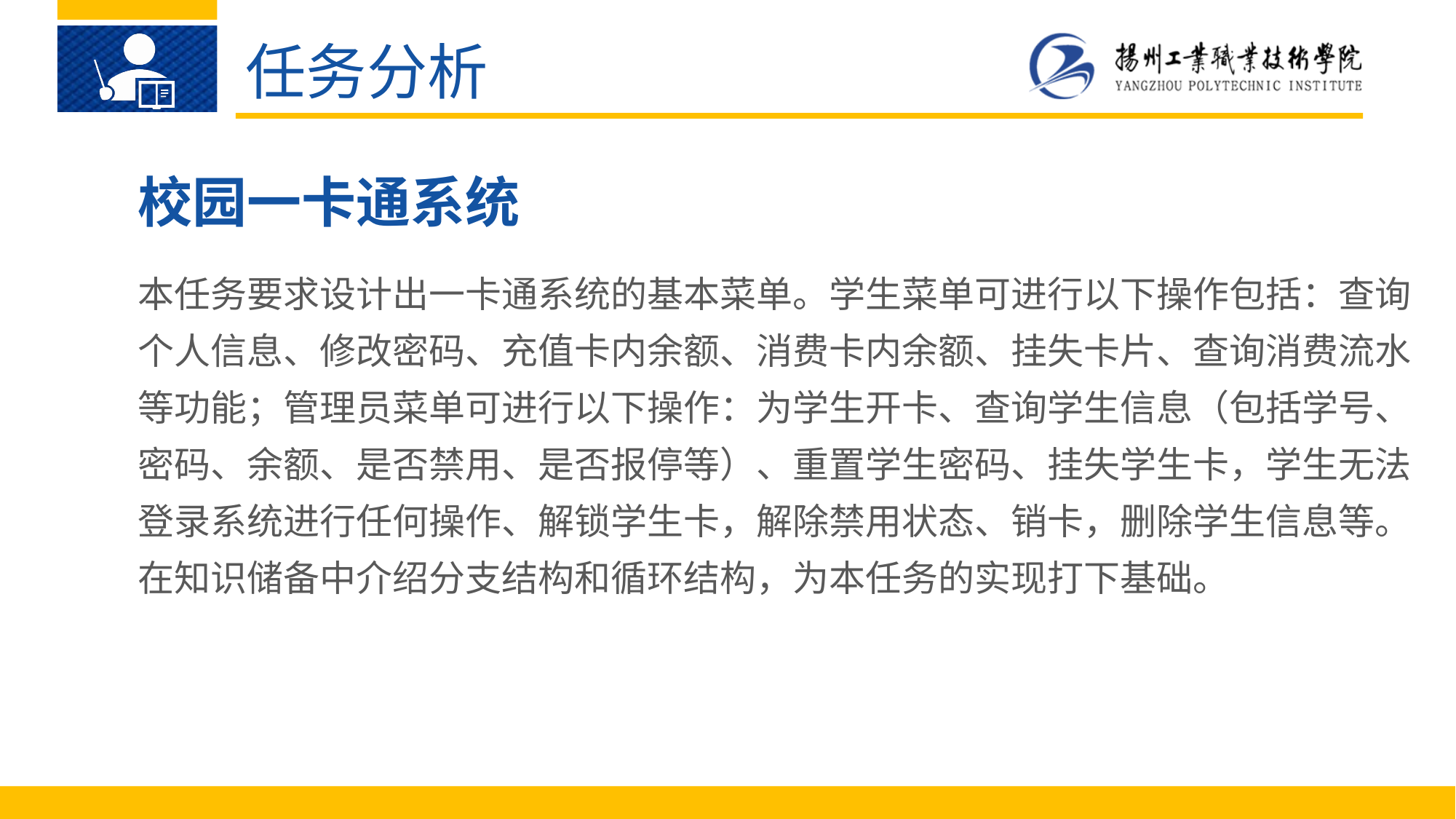

任务分析
校园一卡通系统
本任务要求设计出一卡通系统的基本菜单。学生菜单可进行以下操作包括：查询个人信息、修改密码、充值卡内余额、消费卡内余额、挂失卡片、查询消费流水等功能；管理员菜单可进行以下操作：为学生开卡、查询学生信息（包括学号、密码、余额、是否禁用、是否报停等）、重置学生密码、挂失学生卡，学生无法登录系统进行任何操作、解锁学生卡，解除禁用状态、销卡，删除学生信息等。在知识储备中介绍分支结构和循环结构，为本任务的实现打下基础。